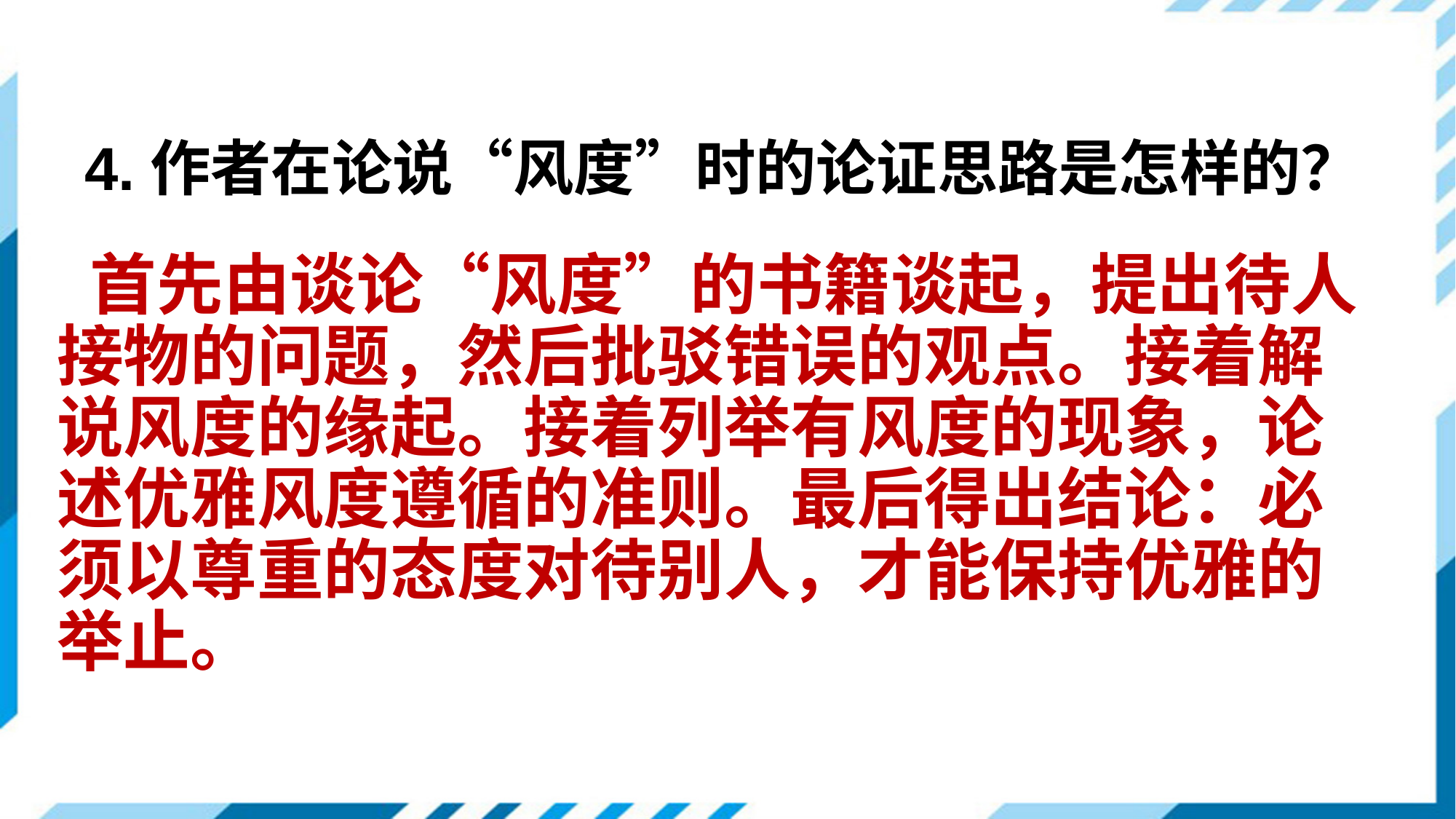

4.作者在论说“风度”时的论证思路是怎样的？
   首先由谈论“风度”的书籍谈起，提出待人接物的问题，然后批驳错误的观点。接着解说风度的缘起。接着列举有风度的现象，论述优雅风度遵循的准则。最后得出结论：必须以尊重的态度对待别人，才能保持优雅的举止。